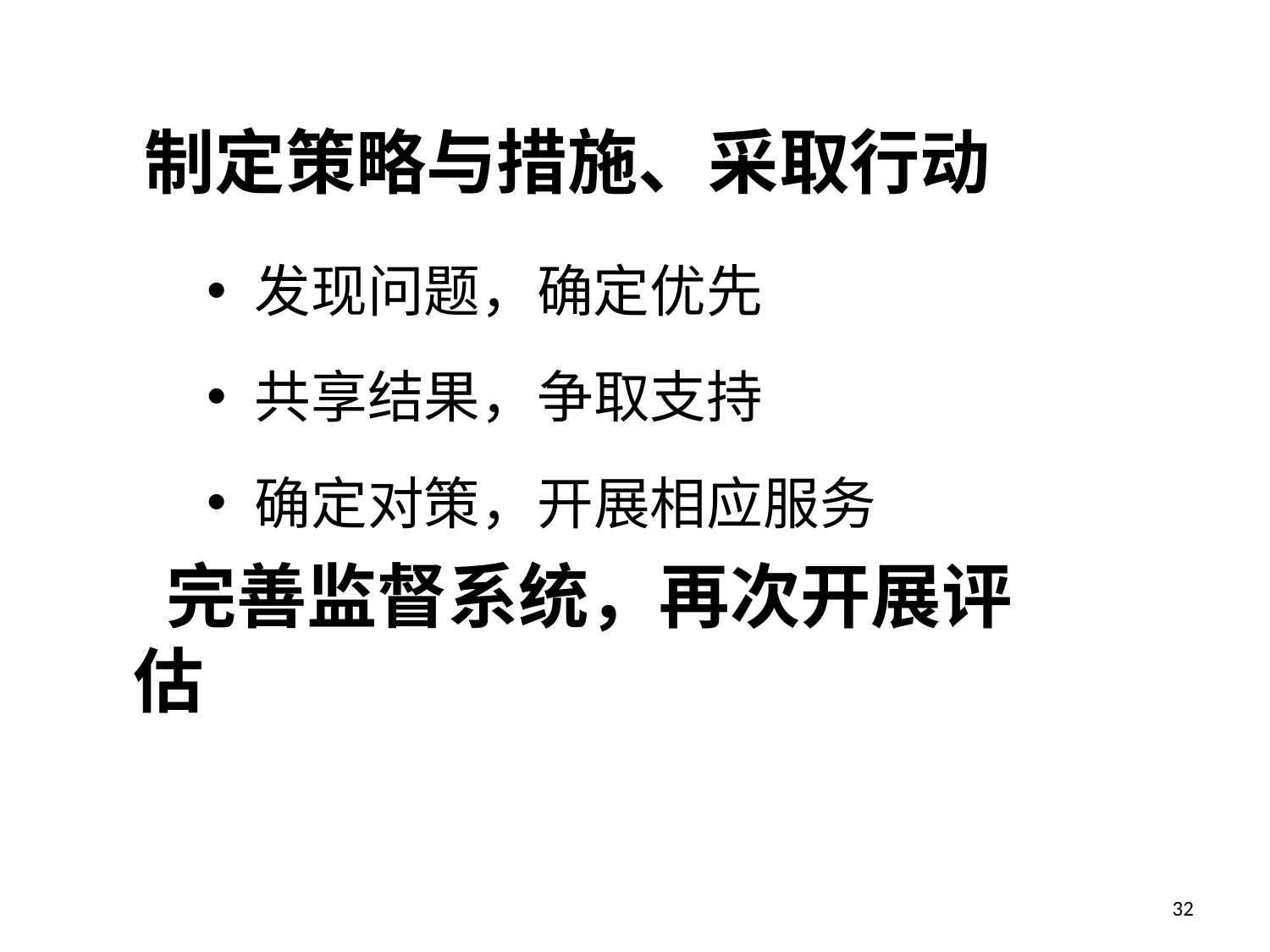

# 制定策略与措施、采取行动
发现问题，确定优先
共享结果，争取支持
确定对策，开展相应服务
 完善监督系统，再次开展评估
32